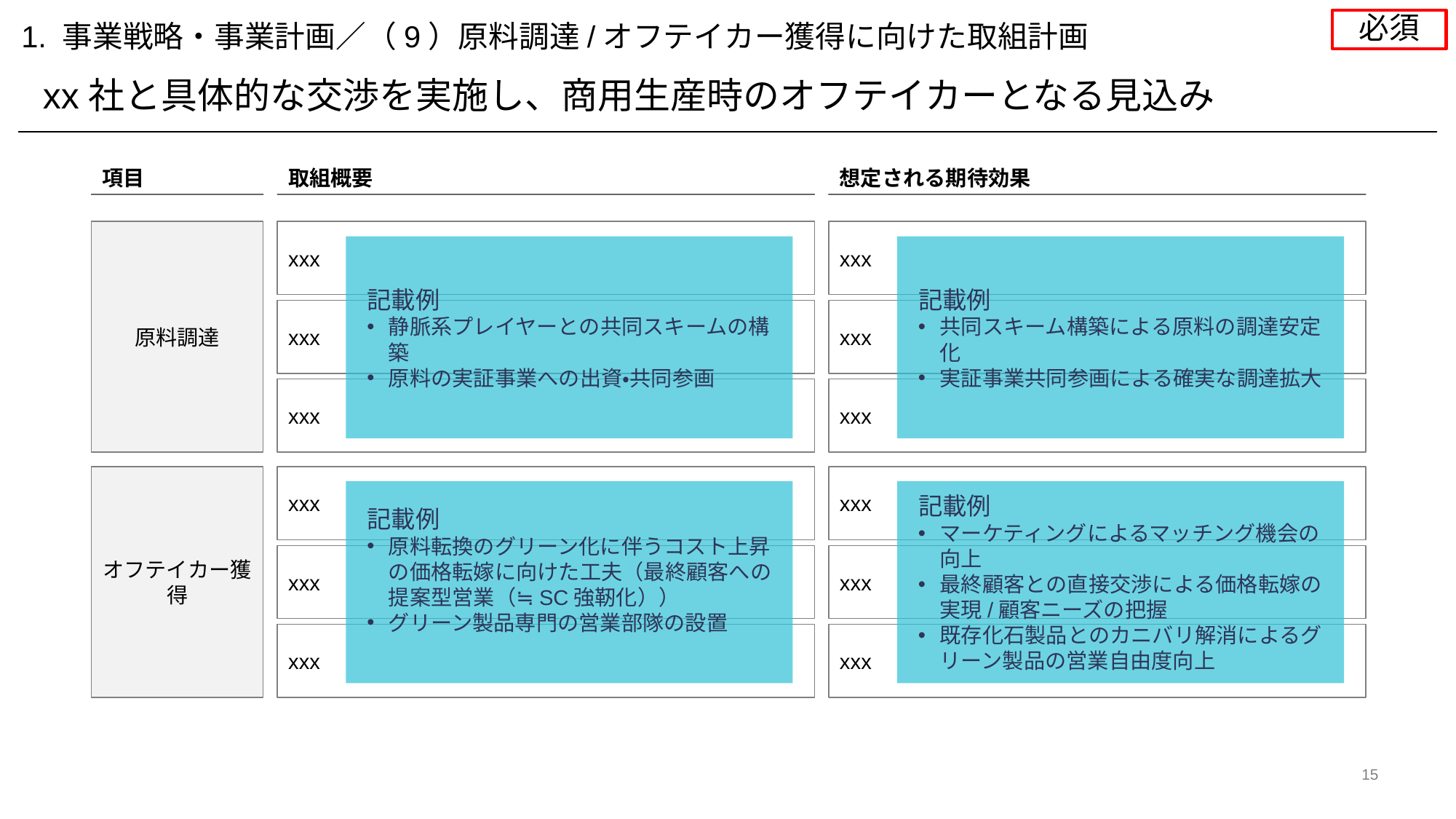

必須
1. 事業戦略・事業計画／（9）原料調達/オフテイカー獲得に向けた取組計画
xx社と具体的な交渉を実施し、商用生産時のオフテイカーとなる見込み
項目
取組概要
想定される期待効果
原料調達
xxx
xxx
記載例
静脈系プレイヤーとの共同スキームの構築
原料の実証事業への出資・共同参画
記載例
共同スキーム構築による原料の調達安定化
実証事業共同参画による確実な調達拡大
xxx
xxx
xxx
xxx
オフテイカー獲得
xxx
xxx
記載例
原料転換のグリーン化に伴うコスト上昇の価格転嫁に向けた工夫（最終顧客への提案型営業（≒SC強靭化））
グリーン製品専門の営業部隊の設置

記載例
マーケティングによるマッチング機会の向上
最終顧客との直接交渉による価格転嫁の実現/顧客ニーズの把握
既存化石製品とのカニバリ解消によるグリーン製品の営業自由度向上
xxx
xxx
xxx
xxx